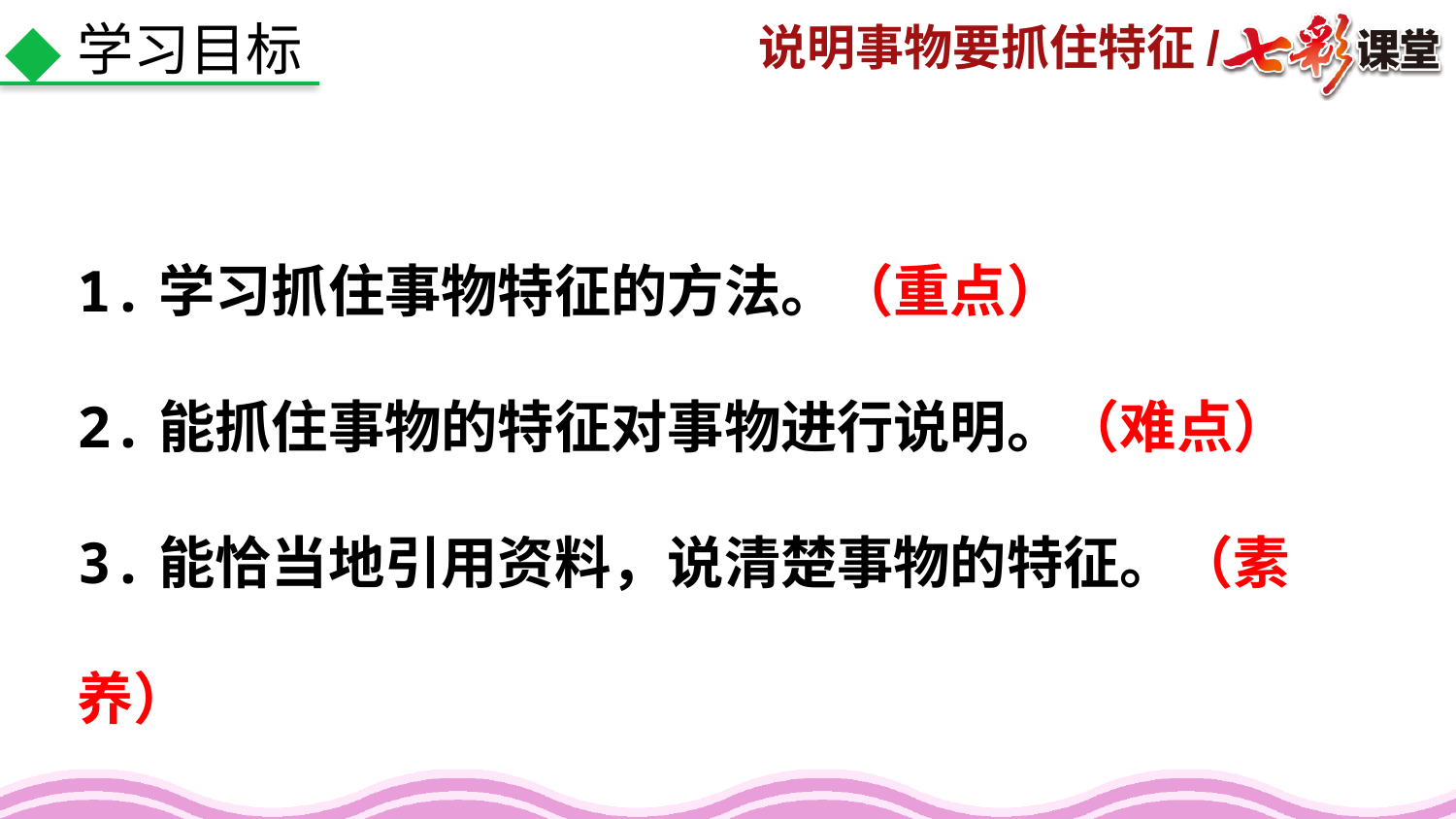

学习目标

1.学习抓住事物特征的方法。（重点）
2.能抓住事物的特征对事物进行说明。（难点）
3.能恰当地引用资料，说清楚事物的特征。（素养）